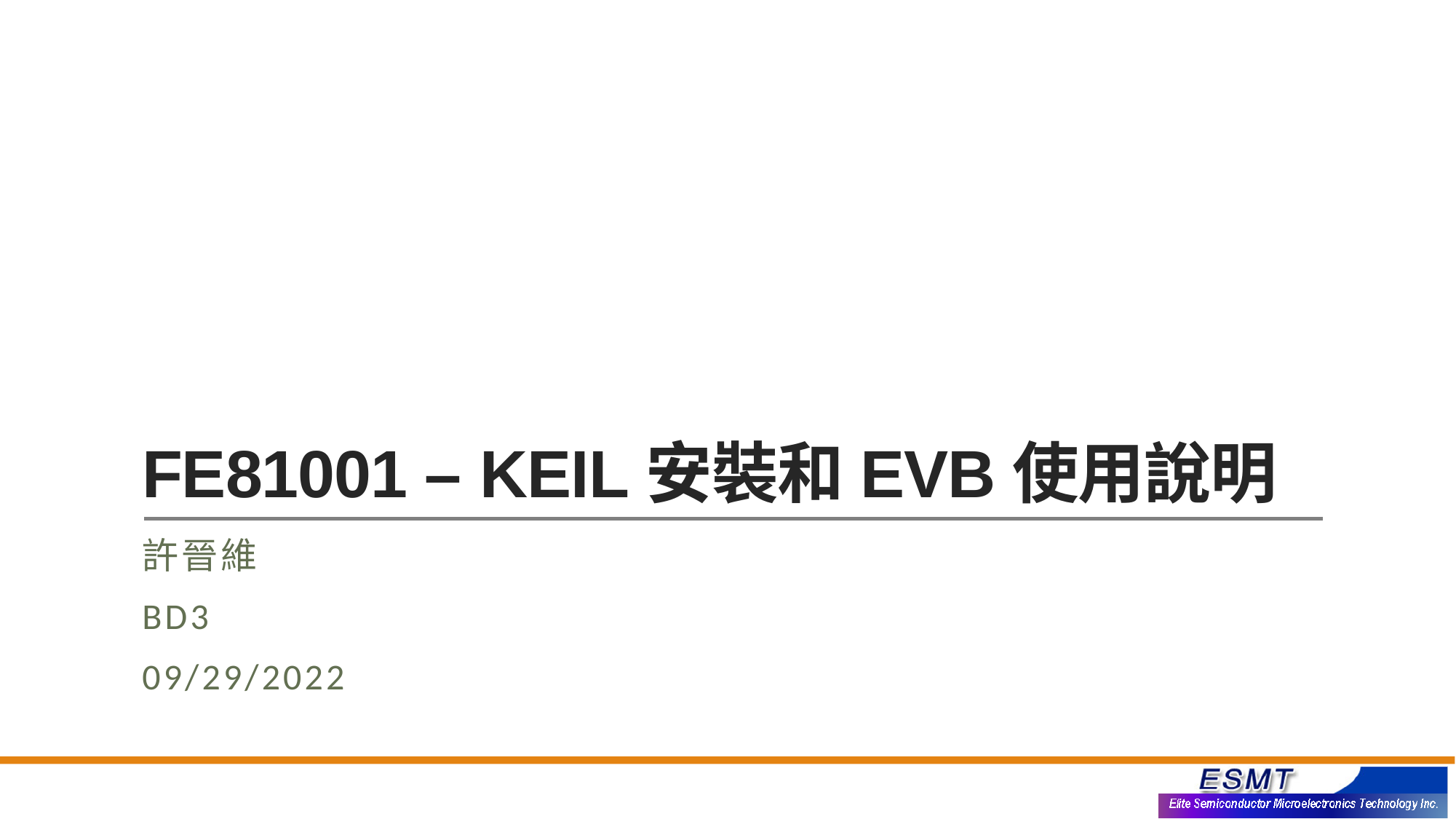

# FE81001 – KEIL安裝和EVB使用說明
許晉維
BD3
09/29/2022